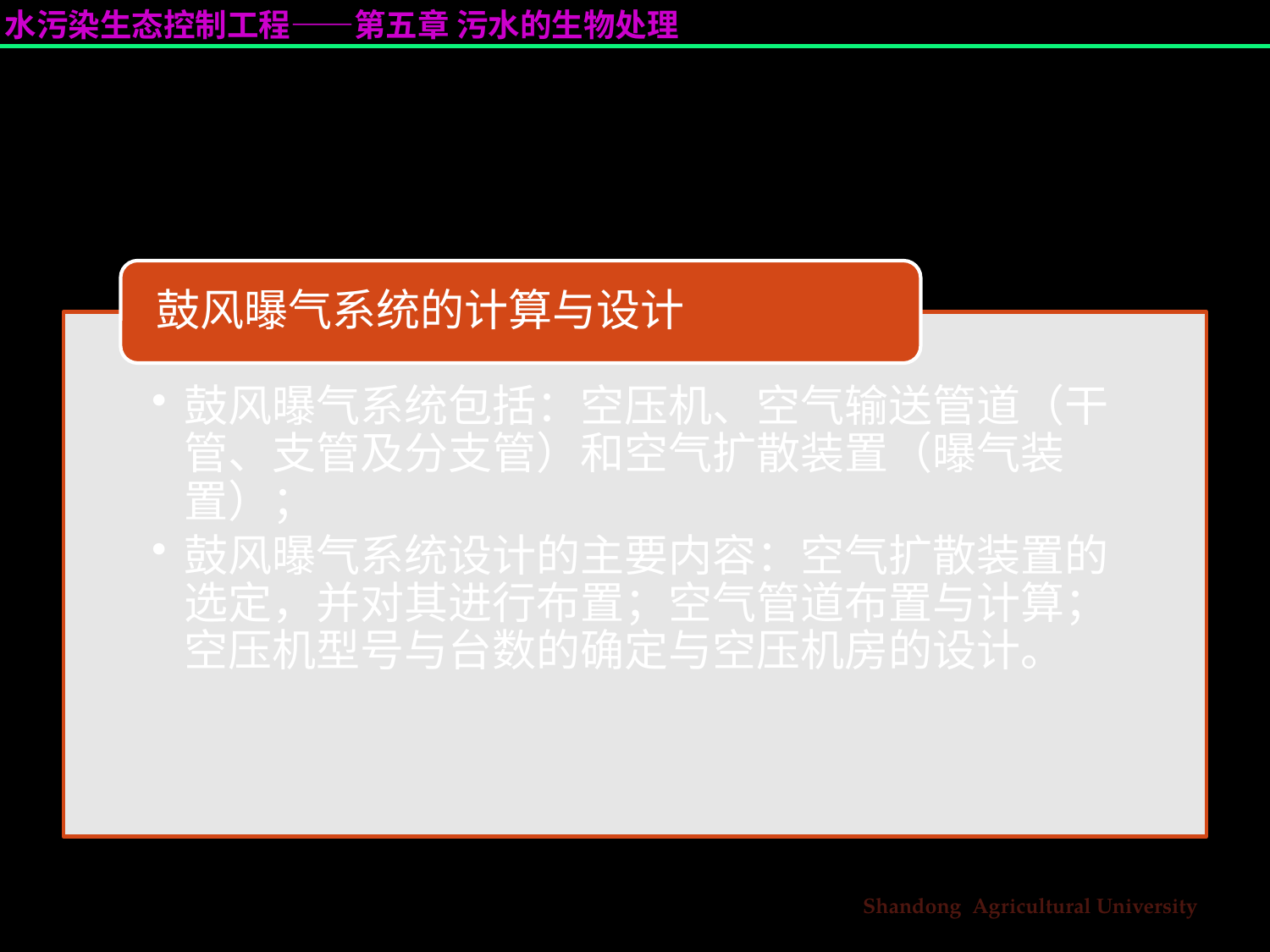

#
鼓风曝气系统包括：空压机、空气输送管道（干管、支管及分支管）和空气扩散装置（曝气装置）；
鼓风曝气系统设计的主要内容：空气扩散装置的选定，并对其进行布置；空气管道布置与计算；空压机型号与台数的确定与空压机房的设计。
鼓风曝气系统的计算与设计